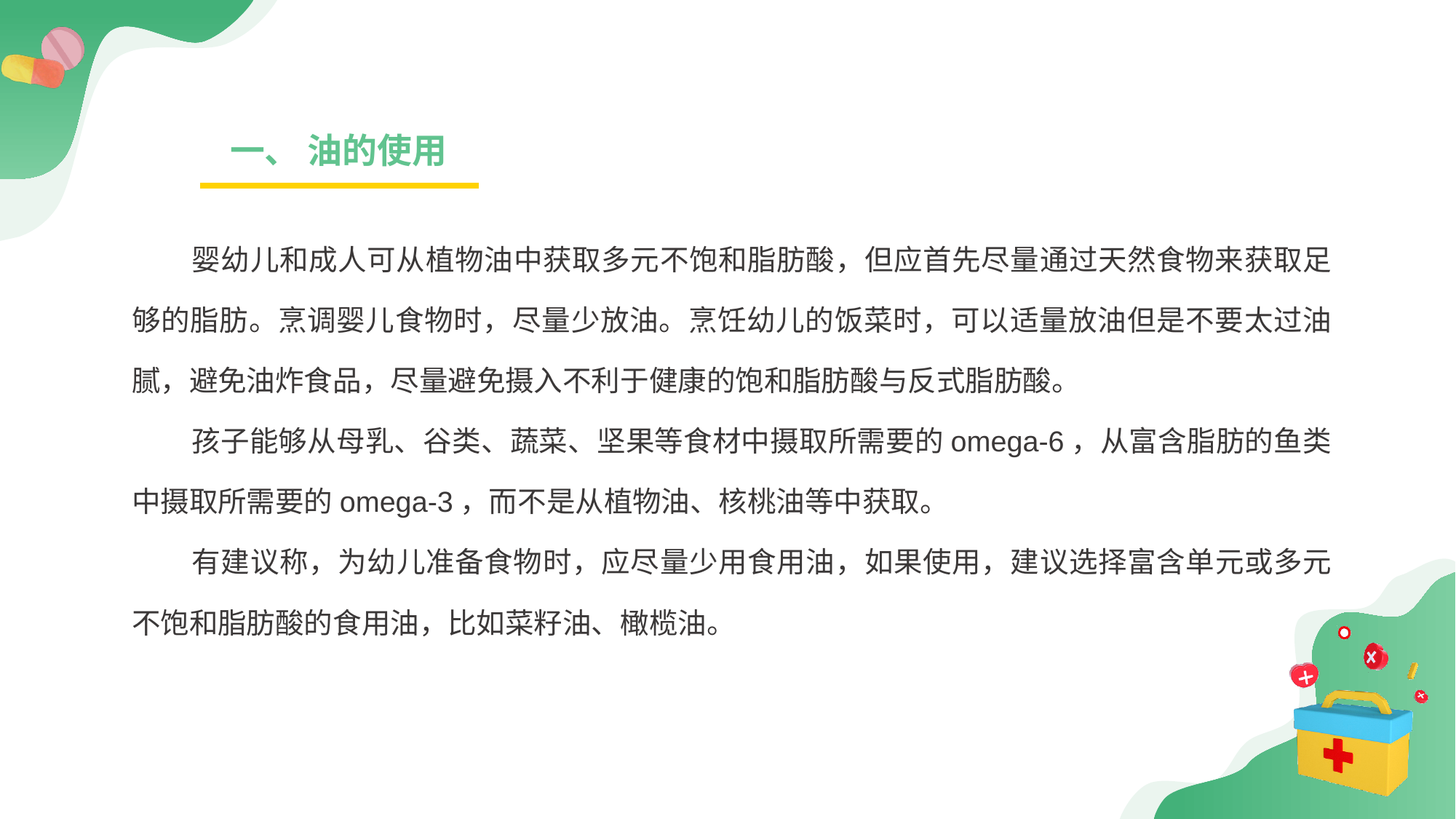

一、 油的使用
婴幼儿和成人可从植物油中获取多元不饱和脂肪酸，但应首先尽量通过天然食物来获取足够的脂肪。烹调婴儿食物时，尽量少放油。烹饪幼儿的饭菜时，可以适量放油但是不要太过油腻，避免油炸食品，尽量避免摄入不利于健康的饱和脂肪酸与反式脂肪酸。
孩子能够从母乳、谷类、蔬菜、坚果等食材中摄取所需要的omega-6，从富含脂肪的鱼类中摄取所需要的omega-3，而不是从植物油、核桃油等中获取。
有建议称，为幼儿准备食物时，应尽量少用食用油，如果使用，建议选择富含单元或多元不饱和脂肪酸的食用油，比如菜籽油、橄榄油。